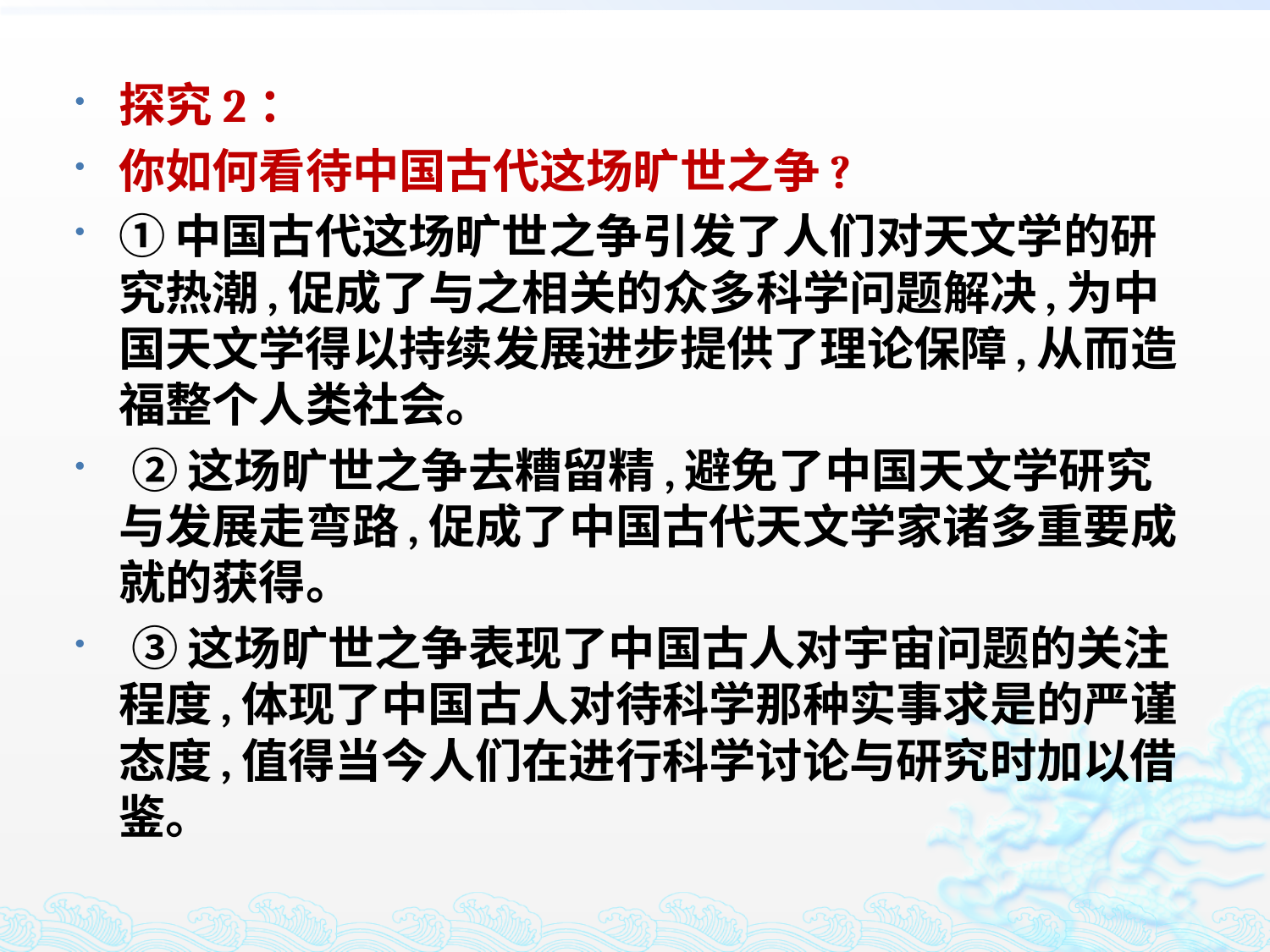

探究2：
你如何看待中国古代这场旷世之争?
①中国古代这场旷世之争引发了人们对天文学的研究热潮,促成了与之相关的众多科学问题解决,为中国天文学得以持续发展进步提供了理论保障,从而造福整个人类社会。
 ②这场旷世之争去糟留精,避免了中国天文学研究与发展走弯路,促成了中国古代天文学家诸多重要成就的获得。
 ③这场旷世之争表现了中国古人对宇宙问题的关注程度,体现了中国古人对待科学那种实事求是的严谨态度,值得当今人们在进行科学讨论与研究时加以借鉴。